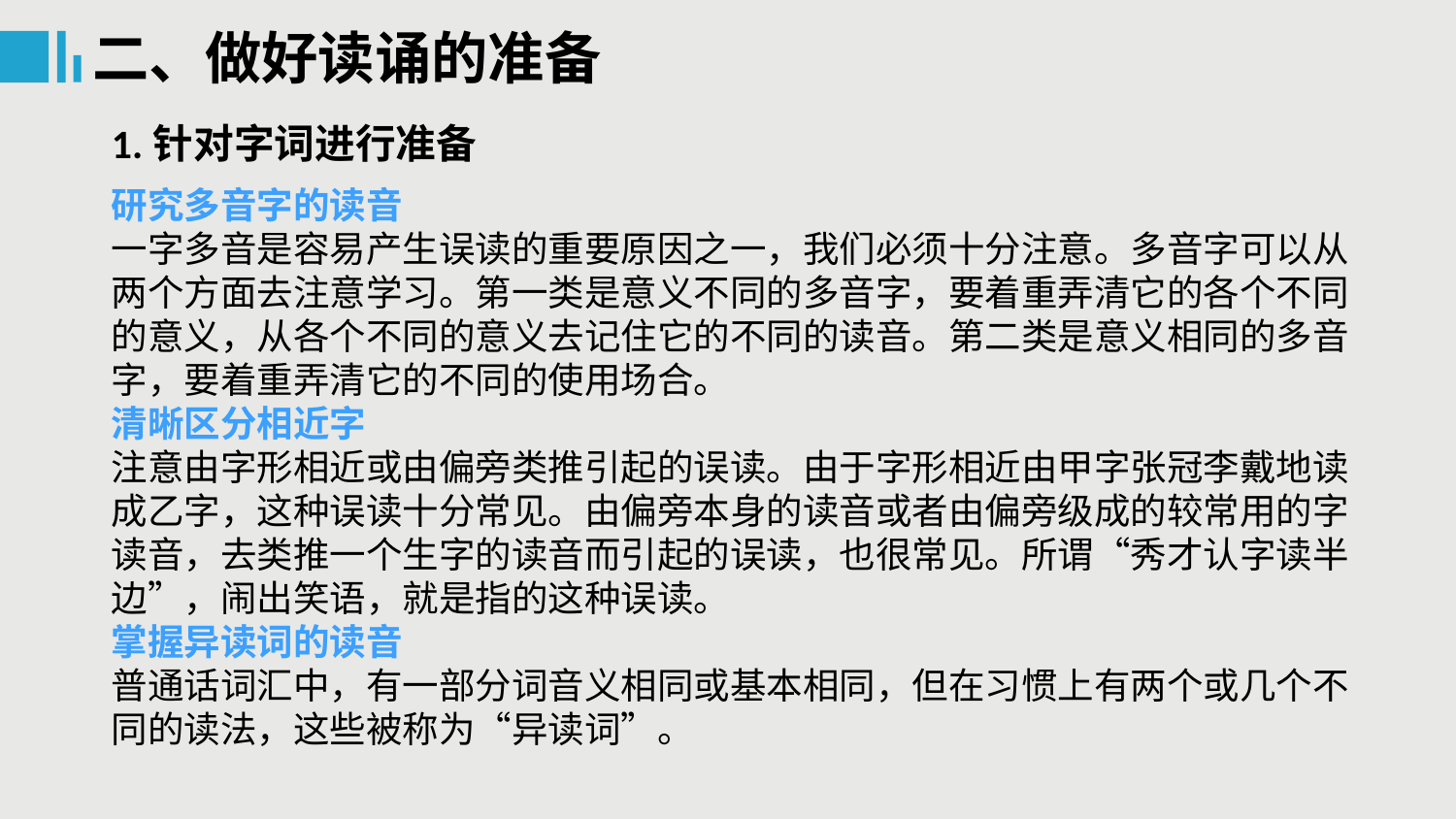

二、做好读诵的准备

1.针对字词进行准备
研究多音字的读音
一字多音是容易产生误读的重要原因之一，我们必须十分注意。多音字可以从两个方面去注意学习。第一类是意义不同的多音字，要着重弄清它的各个不同的意义，从各个不同的意义去记住它的不同的读音。第二类是意义相同的多音字，要着重弄清它的不同的使用场合。
清晰区分相近字
注意由字形相近或由偏旁类推引起的误读。由于字形相近由甲字张冠李戴地读成乙字，这种误读十分常见。由偏旁本身的读音或者由偏旁级成的较常用的字读音，去类推一个生字的读音而引起的误读，也很常见。所谓“秀才认字读半边”，闹出笑语，就是指的这种误读。
掌握异读词的读音
普通话词汇中，有一部分词音义相同或基本相同，但在习惯上有两个或几个不同的读法，这些被称为“异读词”。